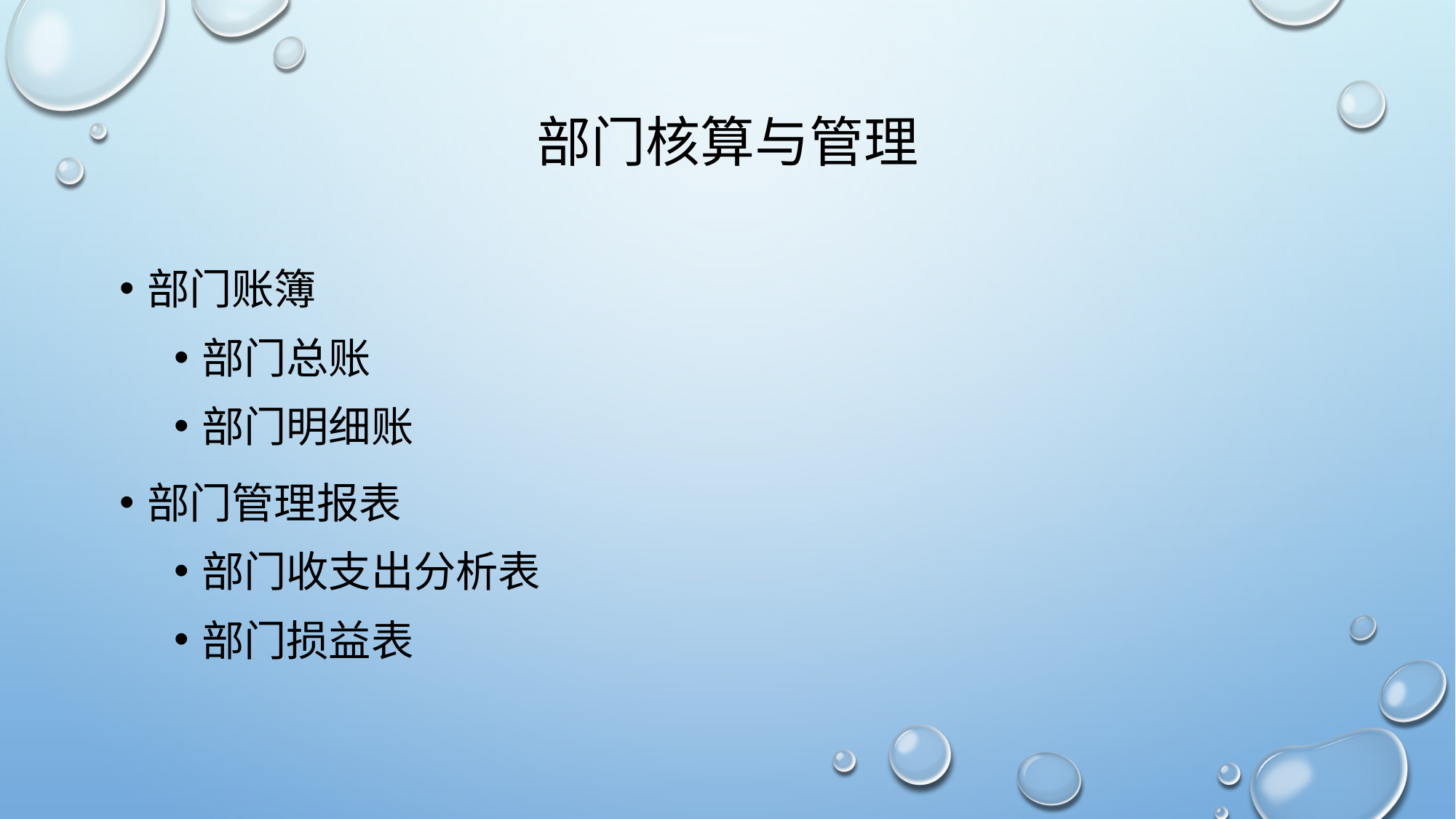

# 部门核算与管理
部门账簿
部门总账
部门明细账
部门管理报表
部门收支出分析表
部门损益表